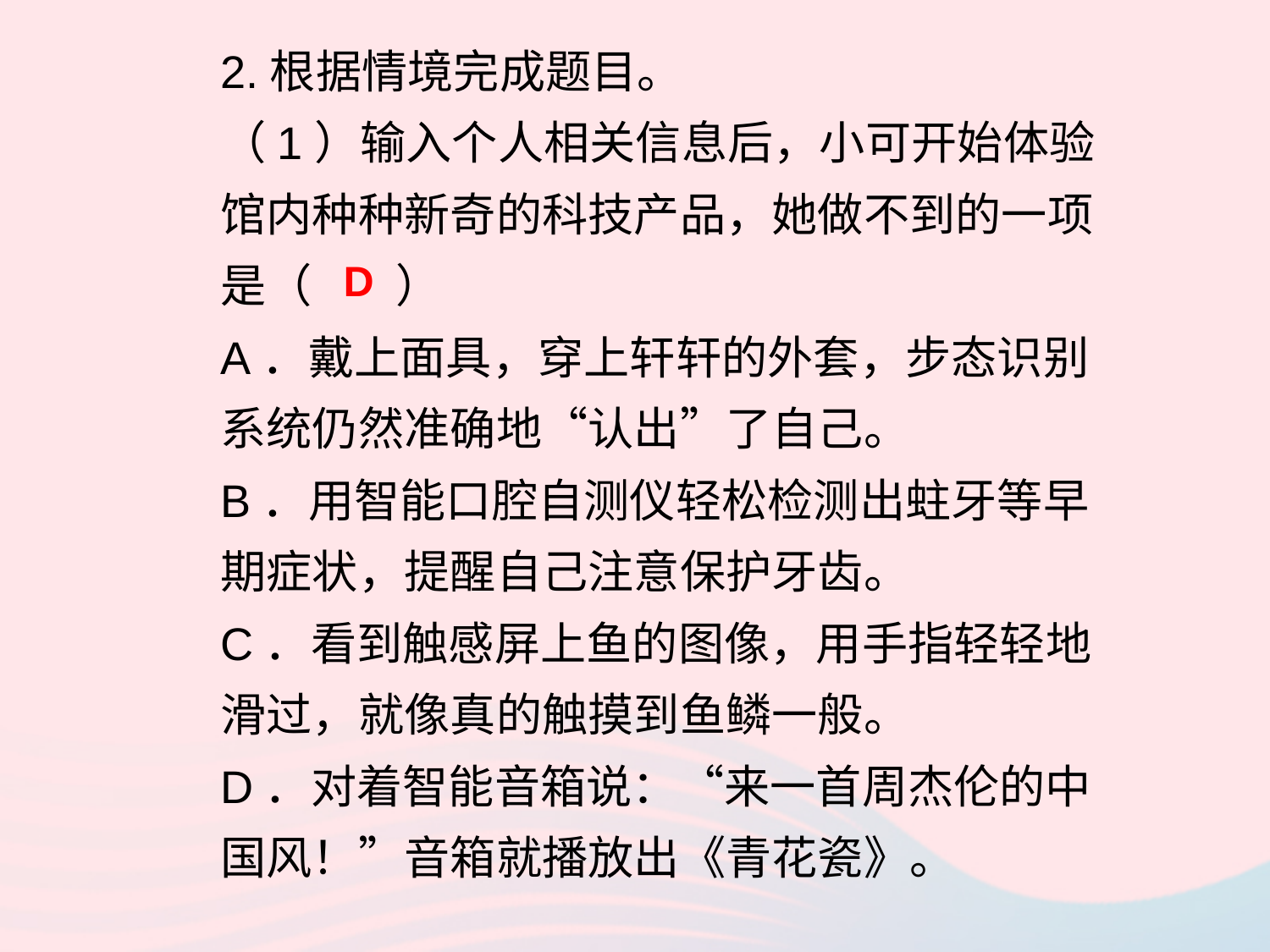

2.根据情境完成题目。
（1）输入个人相关信息后，小可开始体验馆内种种新奇的科技产品，她做不到的一项是（        ）
A．戴上面具，穿上轩轩的外套，步态识别系统仍然准确地“认出”了自己。
B．用智能口腔自测仪轻松检测出蛀牙等早期症状，提醒自己注意保护牙齿。
C．看到触感屏上鱼的图像，用手指轻轻地滑过，就像真的触摸到鱼鳞一般。
D．对着智能音箱说：“来一首周杰伦的中国风！”音箱就播放出《青花瓷》。
D